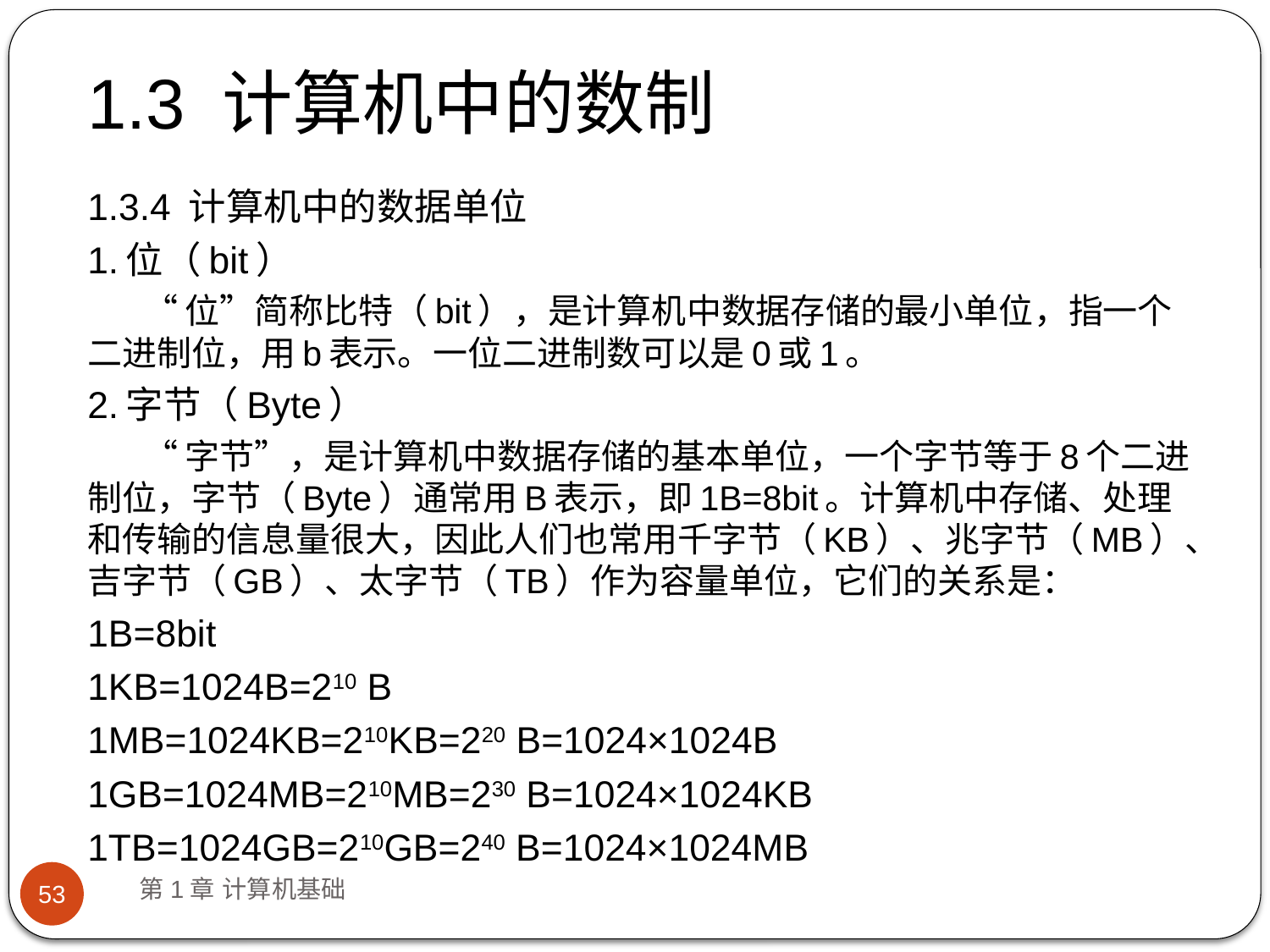

# 1.3 计算机中的数制
1.3.4 计算机中的数据单位
1.位（bit）
“位”简称比特（bit），是计算机中数据存储的最小单位，指一个二进制位，用b表示。一位二进制数可以是0或1。
2.字节（Byte）
“字节”，是计算机中数据存储的基本单位，一个字节等于8个二进制位，字节（Byte）通常用B表示，即1B=8bit。计算机中存储、处理和传输的信息量很大，因此人们也常用千字节（KB）、兆字节（MB）、吉字节（GB）、太字节（TB）作为容量单位，它们的关系是：
1B=8bit
1KB=1024B=210 B
1MB=1024KB=210KB=220 B=1024×1024B
1GB=1024MB=210MB=230 B=1024×1024KB
1TB=1024GB=210GB=240 B=1024×1024MB

第1章 计算机基础
53